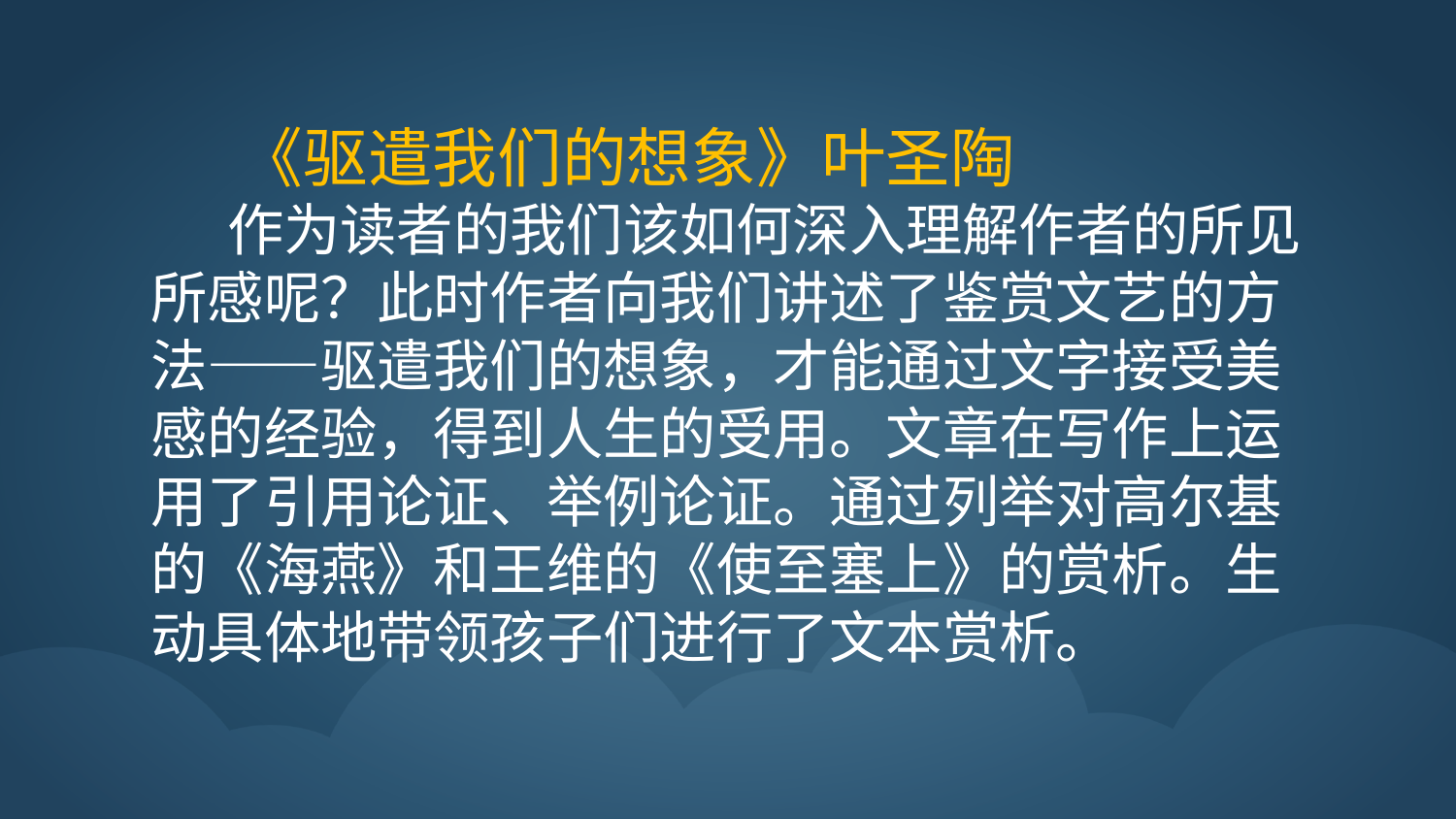

《驱遣我们的想象》叶圣陶
    作为读者的我们该如何深入理解作者的所见所感呢？此时作者向我们讲述了鉴赏文艺的方法——驱遣我们的想象，才能通过文字接受美感的经验，得到人生的受用。文章在写作上运用了引用论证、举例论证。通过列举对高尔基的《海燕》和王维的《使至塞上》的赏析。生动具体地带领孩子们进行了文本赏析。